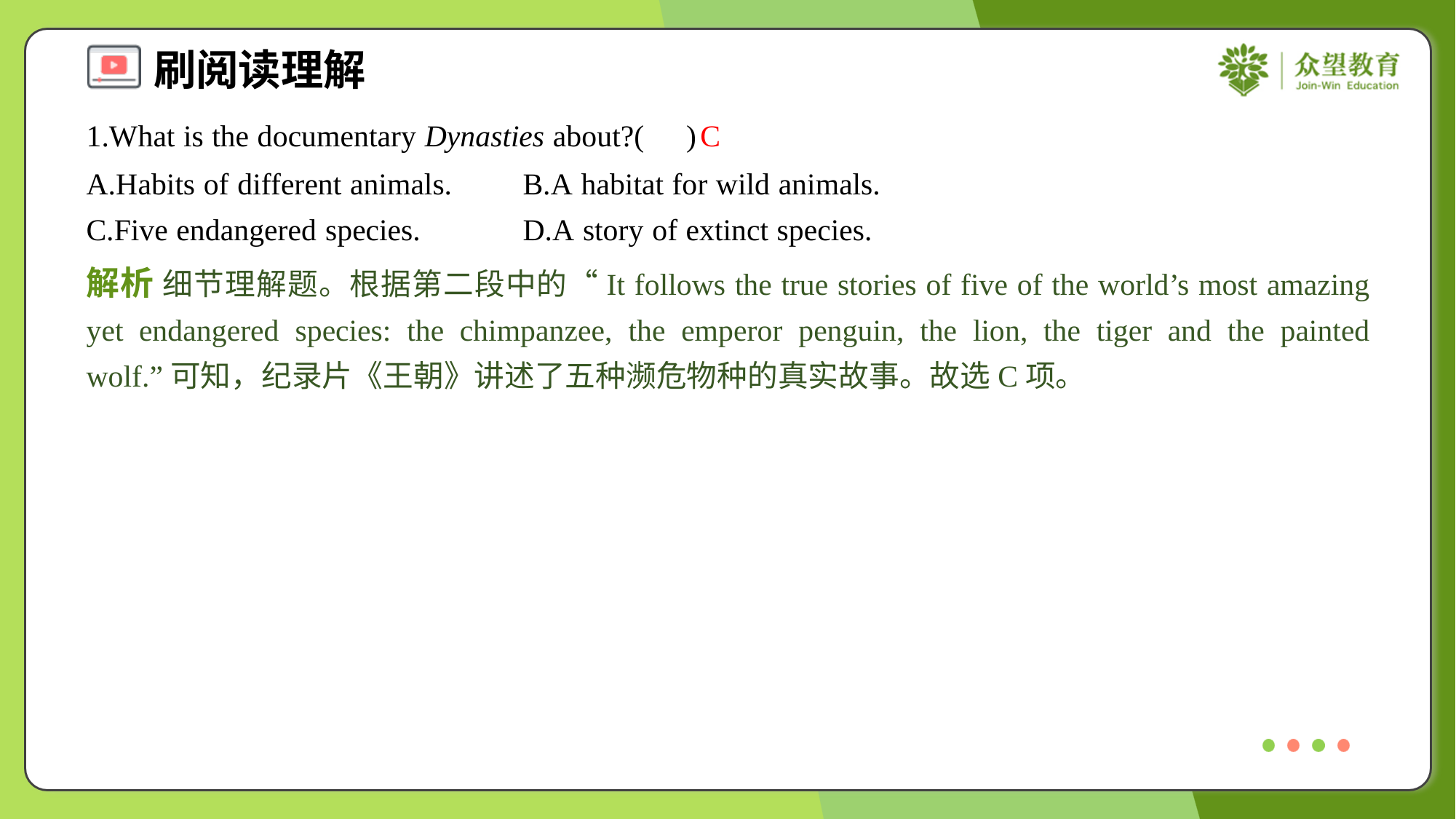

1.What is the documentary Dynasties about?(     )
C
A.Habits of different animals.	B.A habitat for wild animals.
C.Five endangered species.	D.A story of extinct species.
解析 细节理解题。根据第二段中的“It follows the true stories of five of the world’s most amazing yet endangered species: the chimpanzee, the emperor penguin, the lion, the tiger and the painted wolf.”可知，纪录片《王朝》讲述了五种濒危物种的真实故事。故选C项。